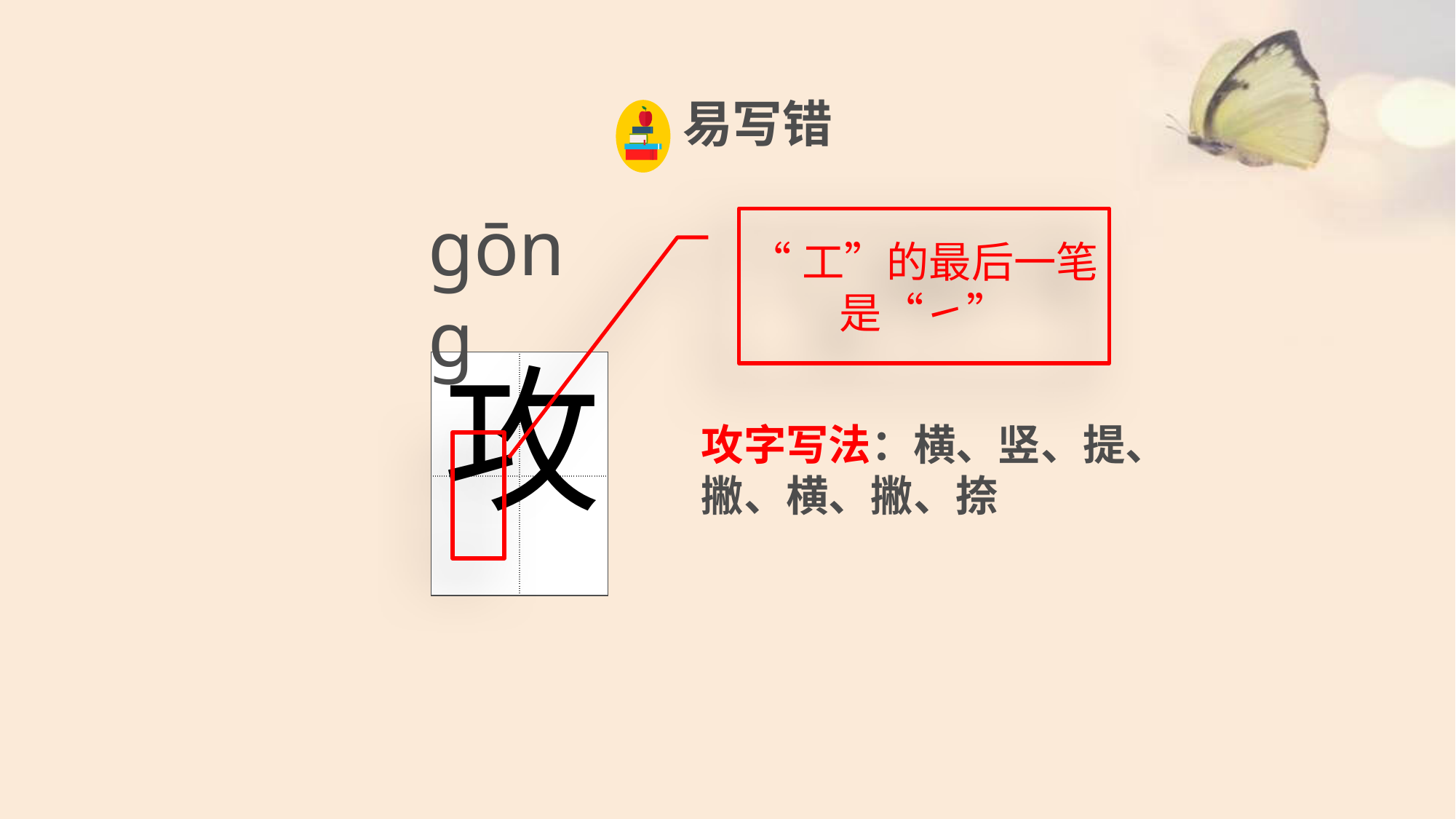

易写错

ɡōnɡ
“工”的最后一笔是“㇀”
攻
|  |  |
| --- | --- |
|  |  |

攻字写法：横、竖、提、撇、横、撇、捺